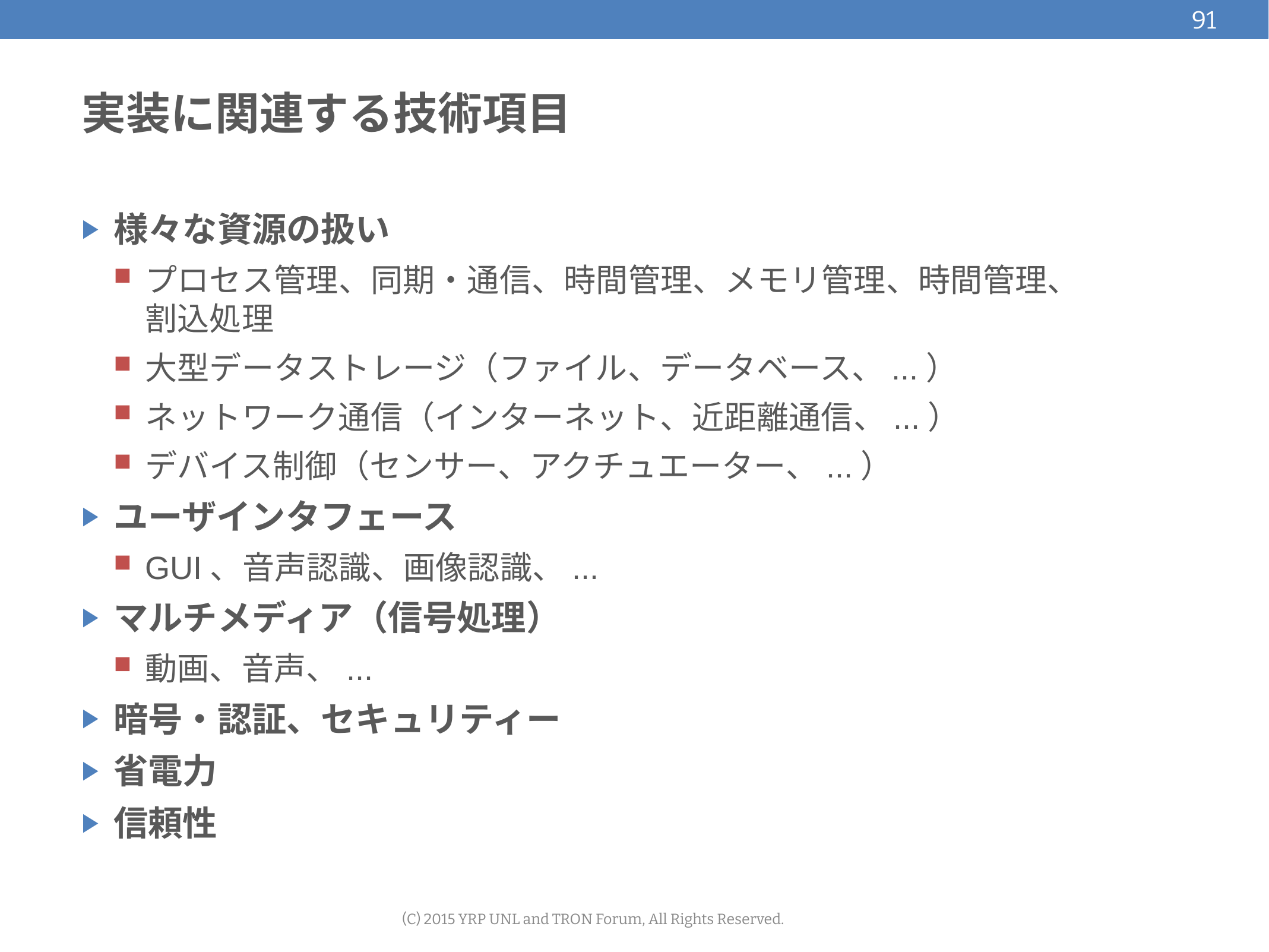

91
# 実装に関連する技術項目
様々な資源の扱い
プロセス管理、同期・通信、時間管理、メモリ管理、時間管理、割込処理
大型データストレージ（ファイル、データベース、...）
ネットワーク通信（インターネット、近距離通信、...）
デバイス制御（センサー、アクチュエーター、...）
ユーザインタフェース
GUI、音声認識、画像認識、...
マルチメディア（信号処理）
動画、音声、...
暗号・認証、セキュリティー
省電力
信頼性
(C) 2015 YRP UNL and TRON Forum, All Rights Reserved.